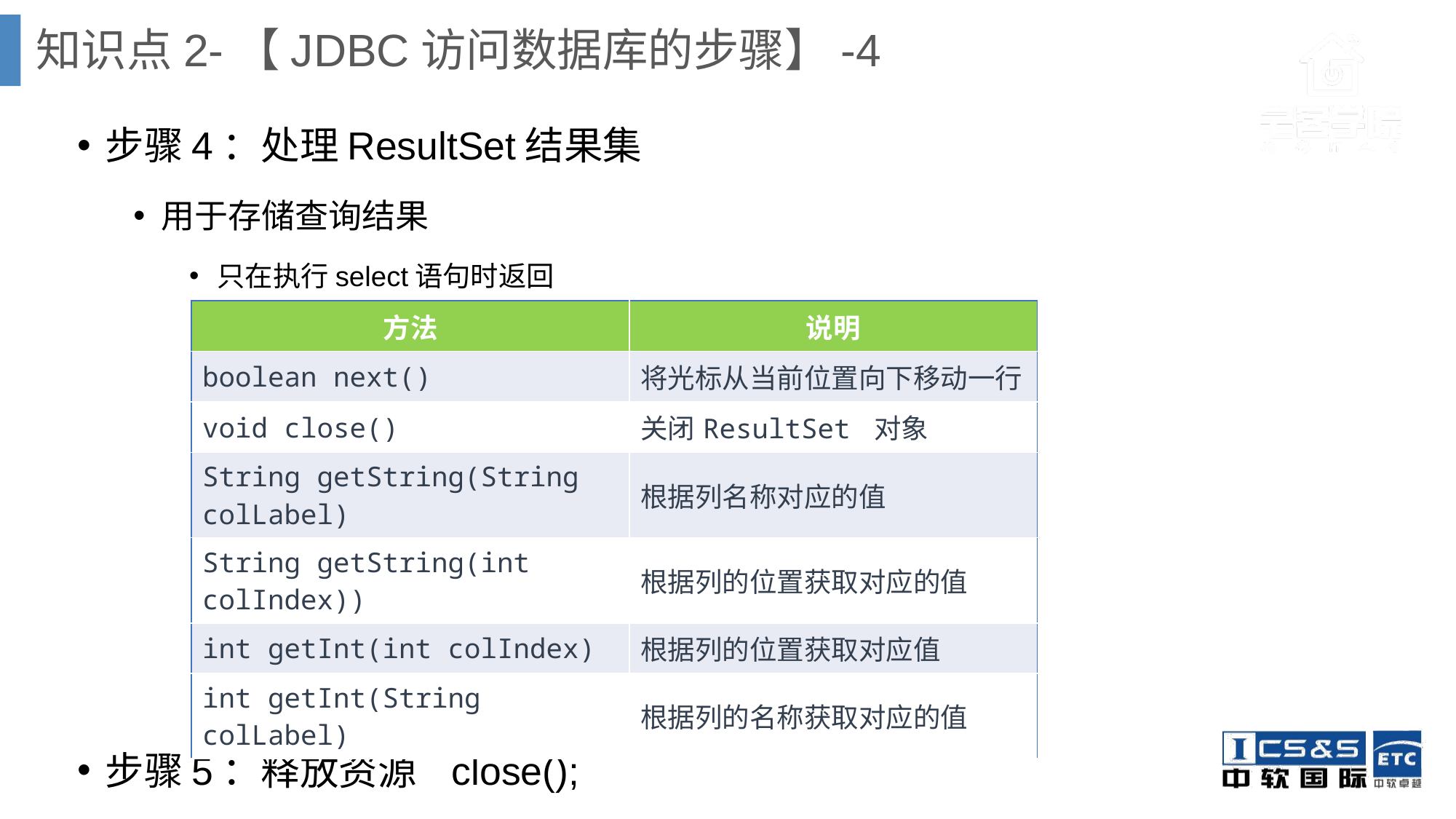

# 知识点2-【JDBC访问数据库的步骤】-4
步骤4：处理ResultSet结果集
用于存储查询结果
只在执行select语句时返回

步骤5：释放资源   close();

| 方法 | 说明 |
| --- | --- |
| boolean next() | 将光标从当前位置向下移动一行 |
| void close() | 关闭ResultSet 对象 |
| String getString(String colLabel) | 根据列名称对应的值 |
| String getString(int colIndex)) | 根据列的位置获取对应的值 |
| int getInt(int colIndex) | 根据列的位置获取对应值 |
| int getInt(String colLabel) | 根据列的名称获取对应的值 |